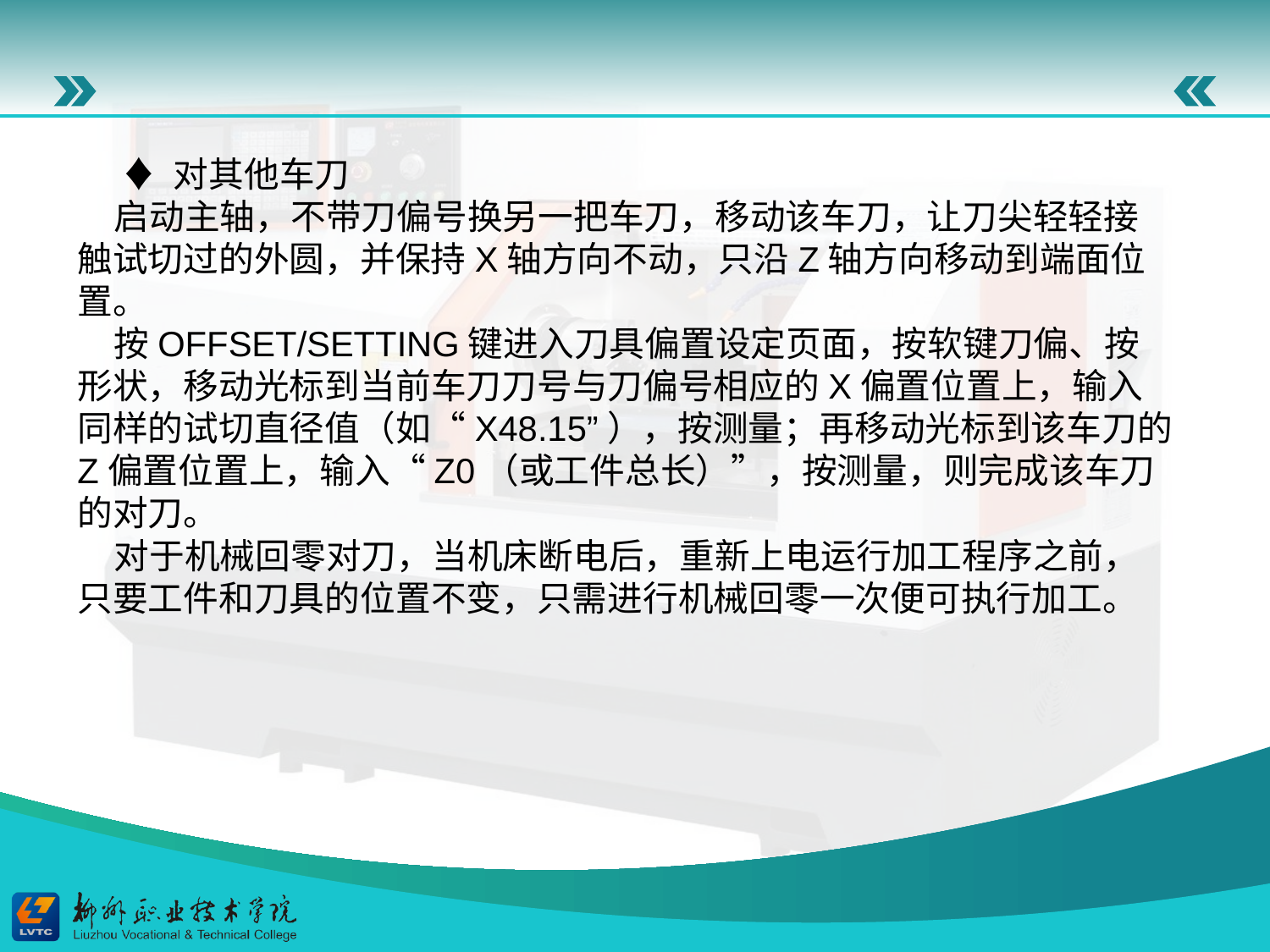

♦ 对其他车刀
启动主轴，不带刀偏号换另一把车刀，移动该车刀，让刀尖轻轻接触试切过的外圆，并保持X轴方向不动，只沿Z轴方向移动到端面位置。
按OFFSET/SETTING键进入刀具偏置设定页面，按软键刀偏、按形状，移动光标到当前车刀刀号与刀偏号相应的X偏置位置上，输入同样的试切直径值（如“X48.15”），按测量；再移动光标到该车刀的Z偏置位置上，输入“Z0（或工件总长）”，按测量，则完成该车刀的对刀。
对于机械回零对刀，当机床断电后，重新上电运行加工程序之前，只要工件和刀具的位置不变，只需进行机械回零一次便可执行加工。